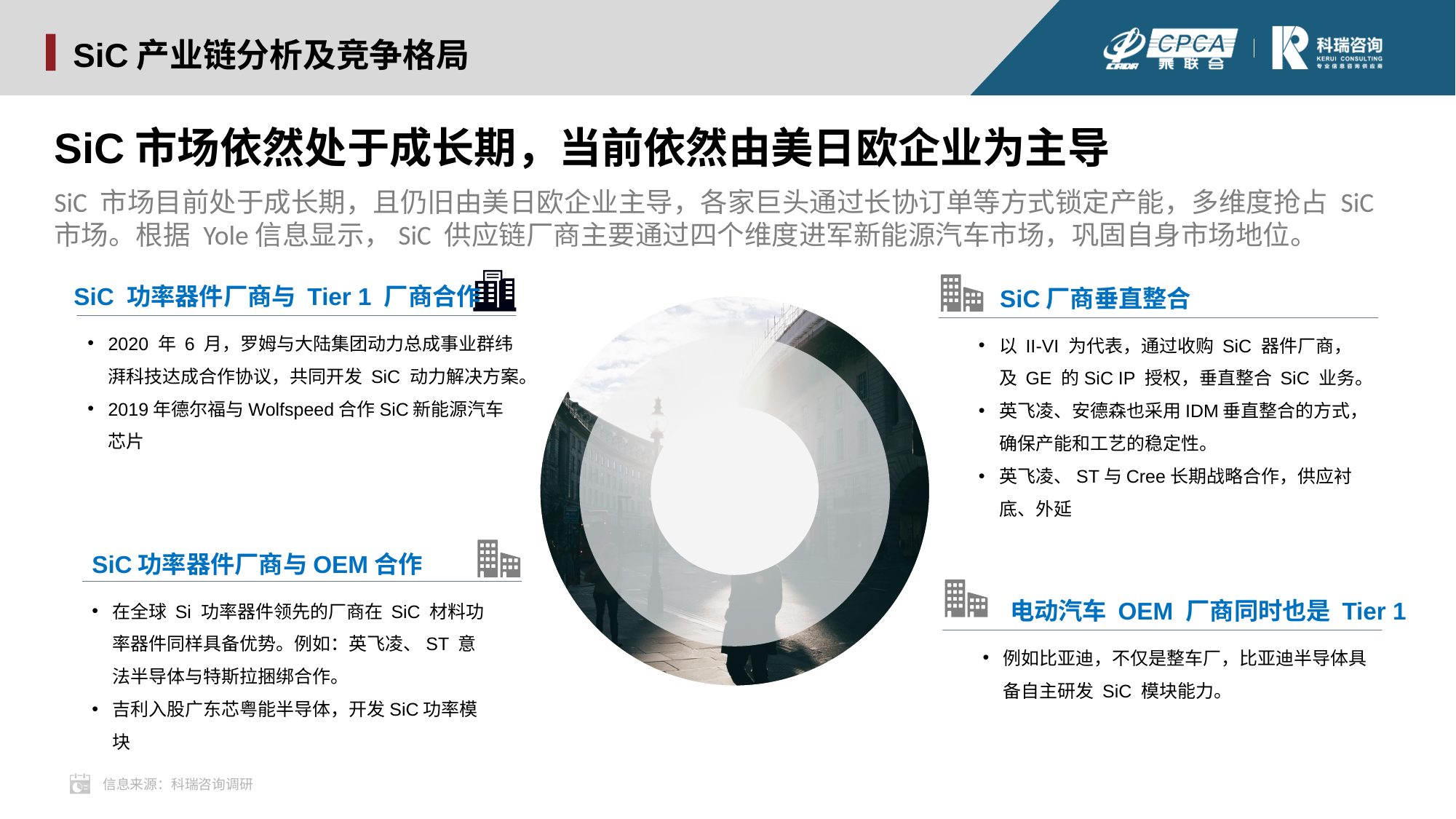

SiC产业链分析及竞争格局
SiC市场依然处于成长期，当前依然由美日欧企业为主导
SiC 市场目前处于成长期，且仍旧由美日欧企业主导，各家巨头通过长协订单等方式锁定产能，多维度抢占 SiC 市场。根据 Yole信息显示，SiC 供应链厂商主要通过四个维度进军新能源汽车市场，巩固自身市场地位。
SiC 功率器件厂商与 Tier 1 厂商合作
2020 年 6 月，罗姆与大陆集团动力总成事业群纬湃科技达成合作协议，共同开发 SiC 动力解决方案。
2019年德尔福与Wolfspeed合作SiC新能源汽车芯片

SiC厂商垂直整合
以 II-VI 为代表，通过收购 SiC 器件厂商，及 GE 的SiC IP 授权，垂直整合 SiC 业务。
英飞凌、安德森也采用IDM垂直整合的方式，确保产能和工艺的稳定性。
英飞凌、ST与Cree长期战略合作，供应衬底、外延

SiC功率器件厂商与OEM合作
在全球 Si 功率器件领先的厂商在 SiC 材料功率器件同样具备优势。例如：英飞凌、ST 意法半导体与特斯拉捆绑合作。
吉利入股广东芯粤能半导体，开发SiC功率模块

电动汽车 OEM 厂商同时也是 Tier 1
例如比亚迪，不仅是整车厂，比亚迪半导体具备自主研发 SiC 模块能力。

信息来源：科瑞咨询调研